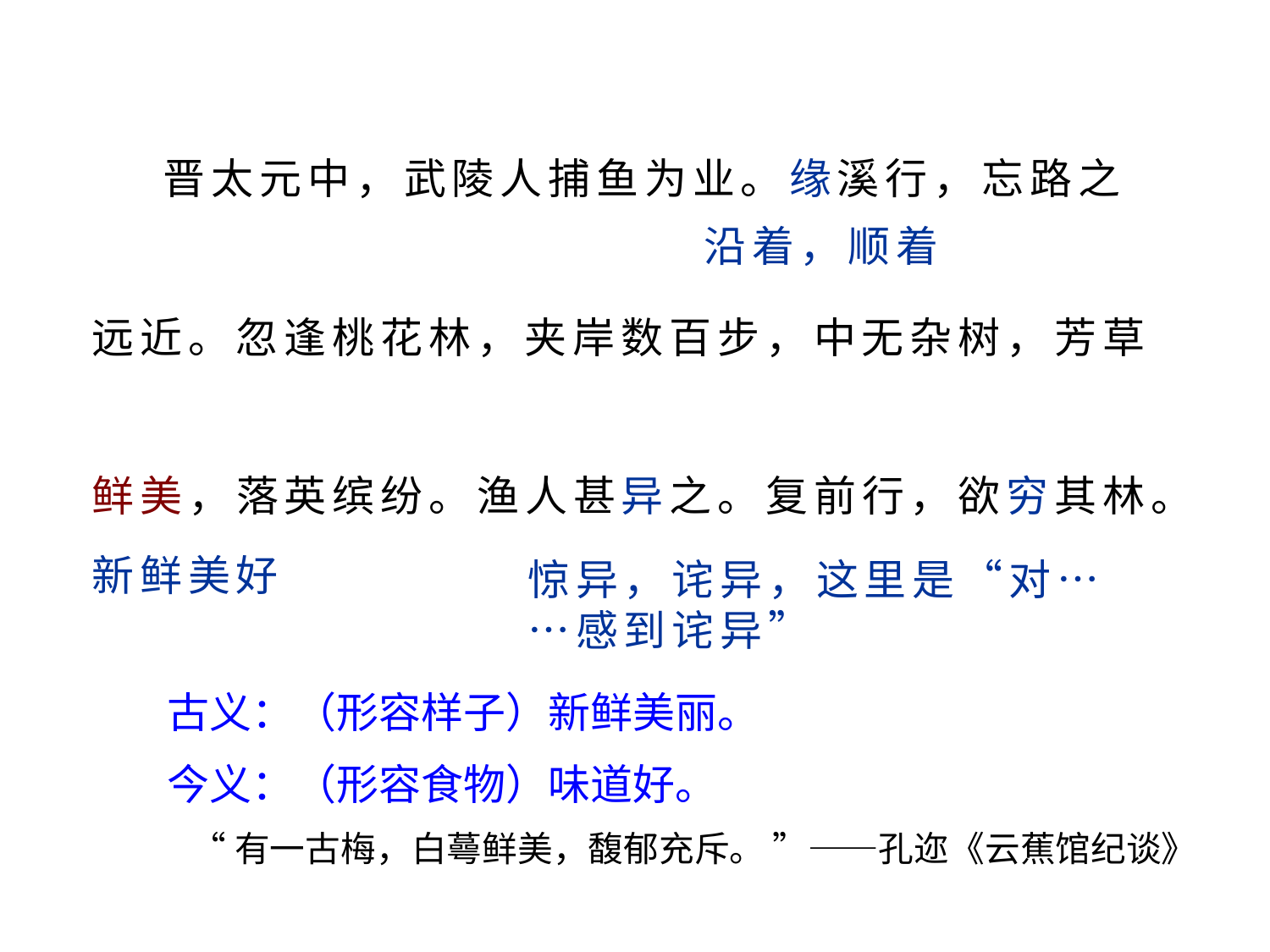

晋太元中，武陵人捕鱼为业。缘溪行，忘路之

远近。忽逢桃花林，夹岸数百步，中无杂树，芳草

鲜美，落英缤纷。渔人甚异之。复前行，欲穷其林。
新鲜美好
沿着，顺着
惊异，诧异，这里是“对……感到诧异”
古义：（形容样子）新鲜美丽。
今义：（形容食物）味道好。
   “有一古梅，白蕚鲜美，馥郁充斥。 ”——孔迩《云蕉馆纪谈》